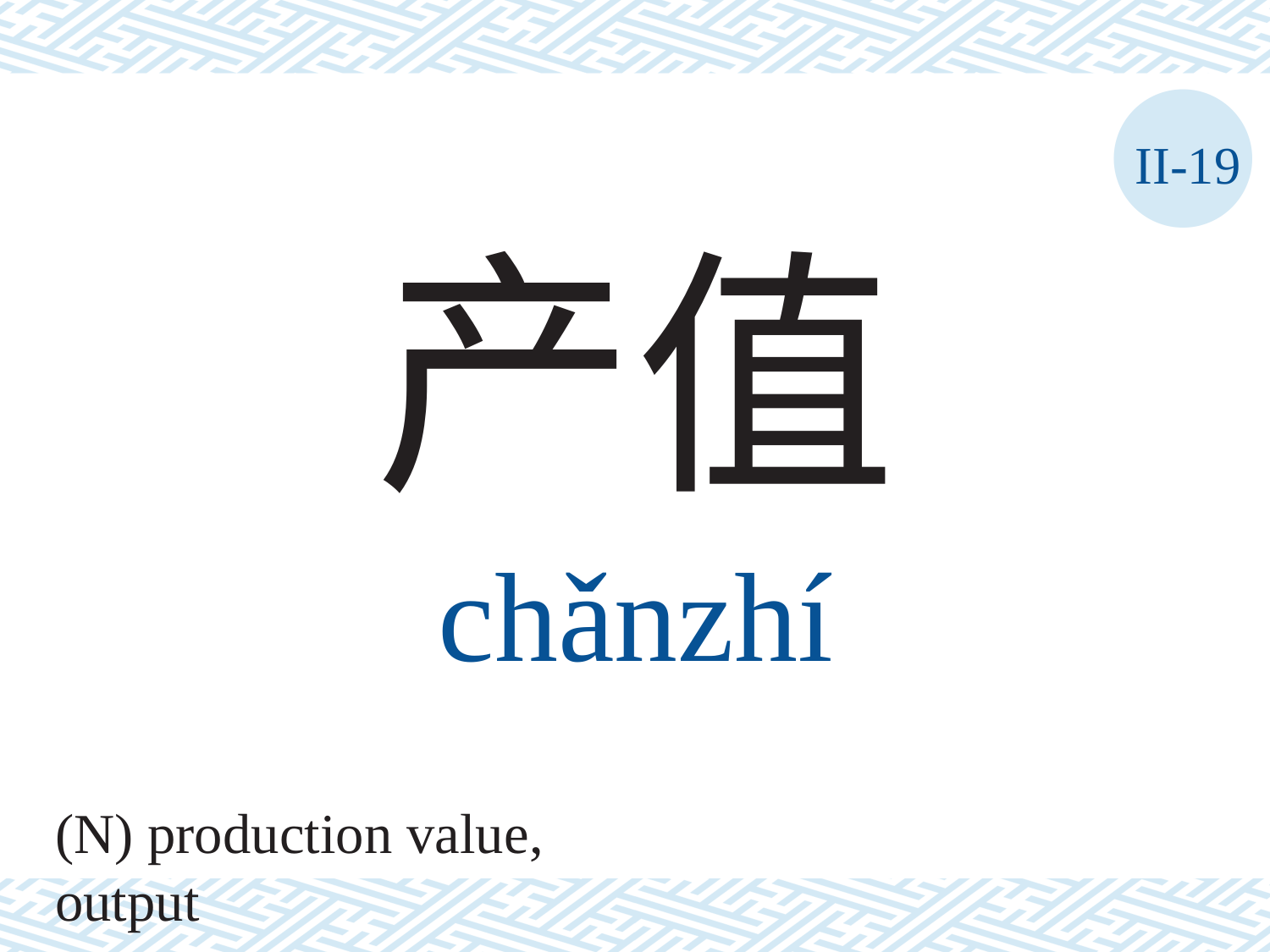

II-19
产值
chǎnzhí
(N) production value, output